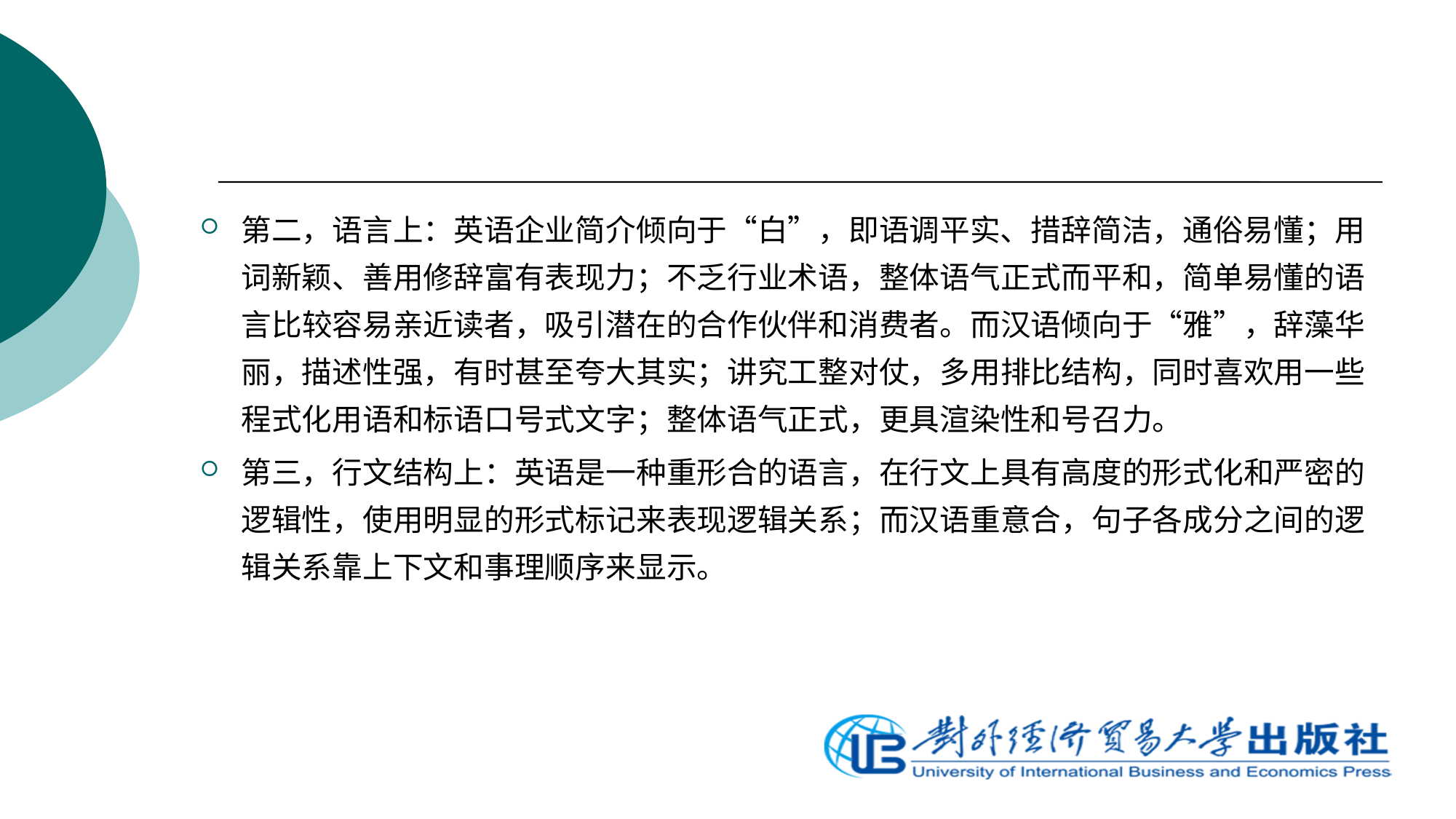

第二，语言上：英语企业简介倾向于“白”，即语调平实、措辞简洁，通俗易懂；用词新颖、善用修辞富有表现力；不乏行业术语，整体语气正式而平和，简单易懂的语言比较容易亲近读者，吸引潜在的合作伙伴和消费者。而汉语倾向于“雅”，辞藻华丽，描述性强，有时甚至夸大其实；讲究工整对仗，多用排比结构，同时喜欢用一些程式化用语和标语口号式文字；整体语气正式，更具渲染性和号召力。
第三，行文结构上：英语是一种重形合的语言，在行文上具有高度的形式化和严密的逻辑性，使用明显的形式标记来表现逻辑关系；而汉语重意合，句子各成分之间的逻辑关系靠上下文和事理顺序来显示。